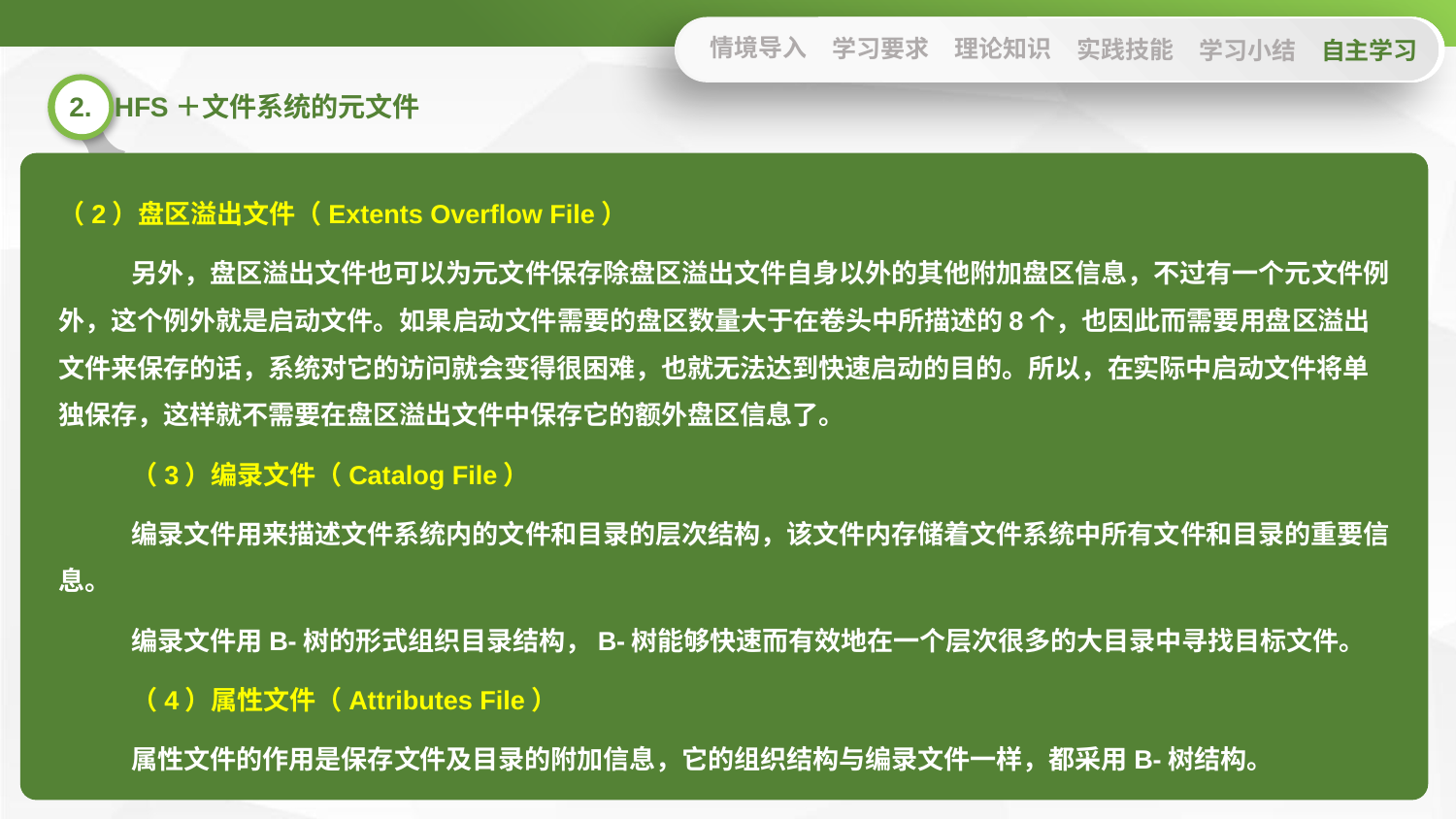

情境导入
学习要求
理论知识
实践技能
学习小结
自主学习
2.   HFS＋文件系统的元文件
（2）盘区溢出文件（Extents Overflow File）
另外，盘区溢出文件也可以为元文件保存除盘区溢出文件自身以外的其他附加盘区信息，不过有一个元文件例外，这个例外就是启动文件。如果启动文件需要的盘区数量大于在卷头中所描述的8个，也因此而需要用盘区溢出文件来保存的话，系统对它的访问就会变得很困难，也就无法达到快速启动的目的。所以，在实际中启动文件将单独保存，这样就不需要在盘区溢出文件中保存它的额外盘区信息了。
（3）编录文件（Catalog File）
编录文件用来描述文件系统内的文件和目录的层次结构，该文件内存储着文件系统中所有文件和目录的重要信息。
编录文件用B-树的形式组织目录结构，B-树能够快速而有效地在一个层次很多的大目录中寻找目标文件。
（4）属性文件（Attributes File）
属性文件的作用是保存文件及目录的附加信息，它的组织结构与编录文件一样，都采用B-树结构。